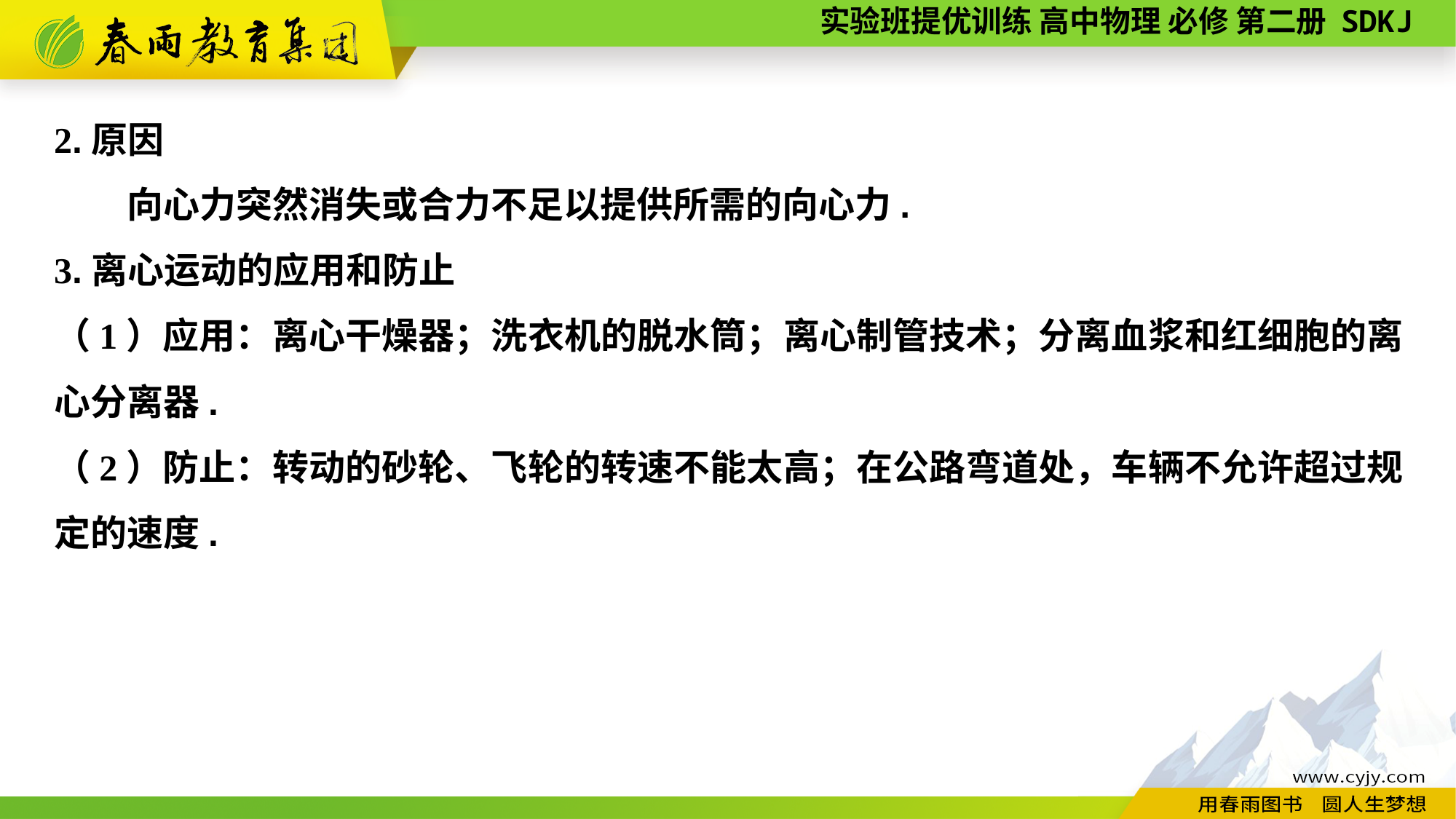

2.原因
向心力突然消失或合力不足以提供所需的向心力.
3.离心运动的应用和防止
（1）应用：离心干燥器；洗衣机的脱水筒；离心制管技术；分离血浆和红细胞的离心分离器.
（2）防止：转动的砂轮、飞轮的转速不能太高；在公路弯道处，车辆不允许超过规定的速度.